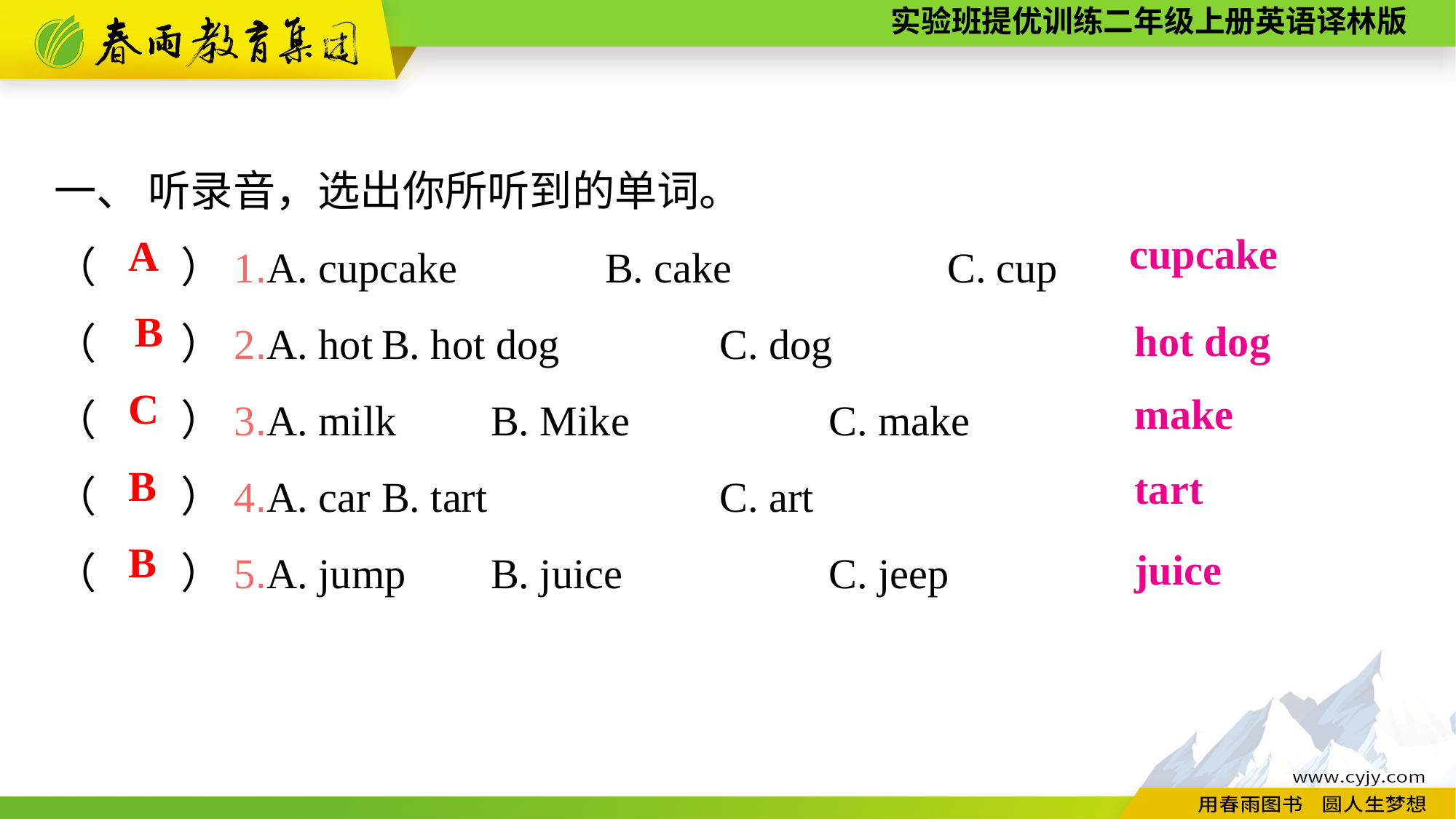

一、 听录音，选出你所听到的单词。
（　　）1.A. cupcake　　　B. cake　　　　	 C. cup
（　　）2.A. hot	B. hot dog		 C. dog
（　　）3.A. milk	B. Mike		 C. make
（　　）4.A. car	B. tart			 C. art
（　　）5.A. jump	B. juice		 C. jeep
cupcake
A
B
hot dog
C
make
B
tart
B
juice